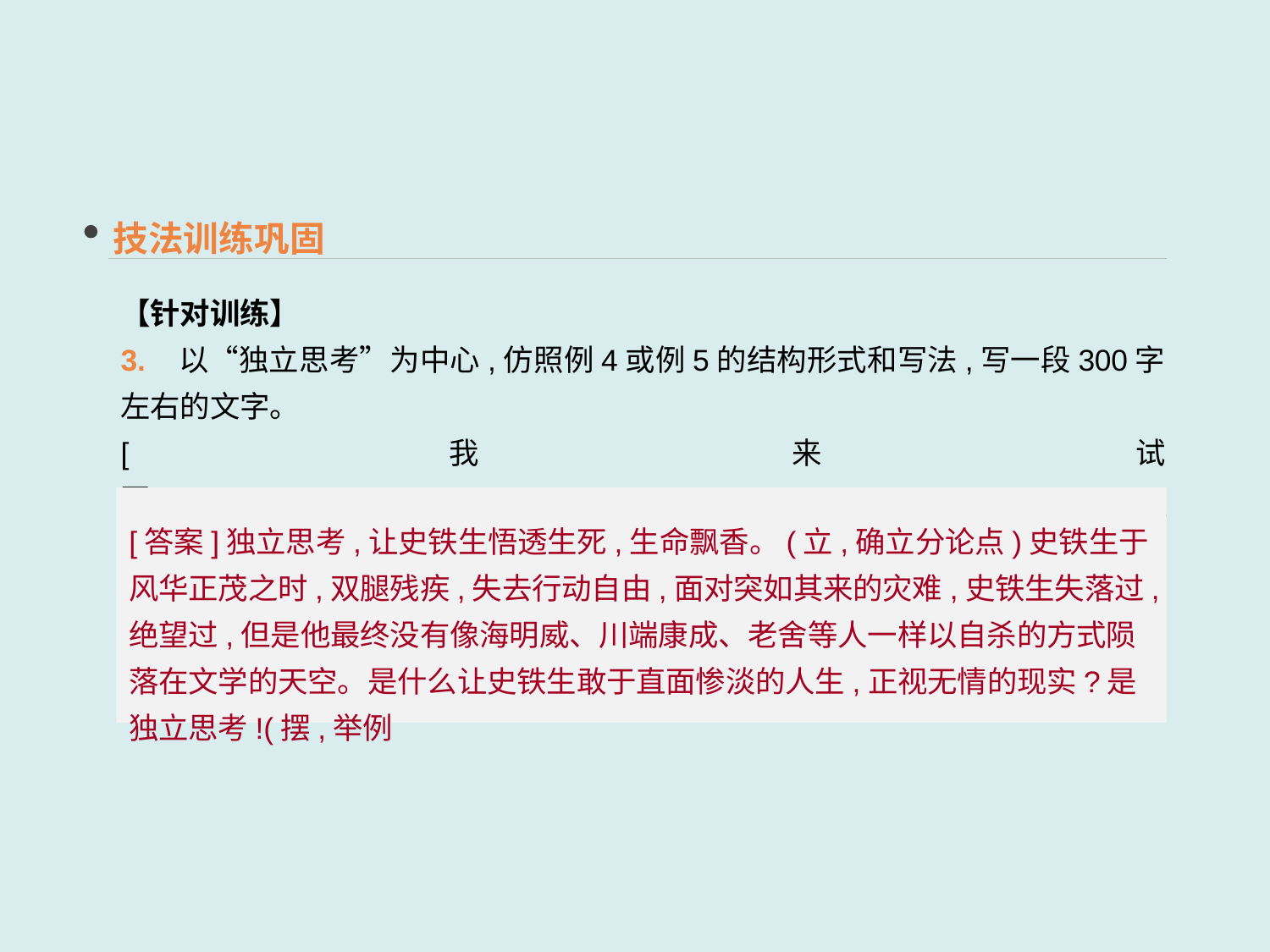

技法训练巩固

【针对训练】
3.   以“独立思考”为中心,仿照例4或例5的结构形式和写法,写一段300字左右的文字。
[我来试写]___________________________________________________________________

[答案]独立思考,让史铁生悟透生死,生命飘香。(立,确立分论点)史铁生于风华正茂之时,双腿残疾,失去行动自由,面对突如其来的灾难,史铁生失落过,绝望过,但是他最终没有像海明威、川端康成、老舍等人一样以自杀的方式陨落在文学的天空。是什么让史铁生敢于直面惨淡的人生,正视无情的现实?是独立思考!(摆,举例